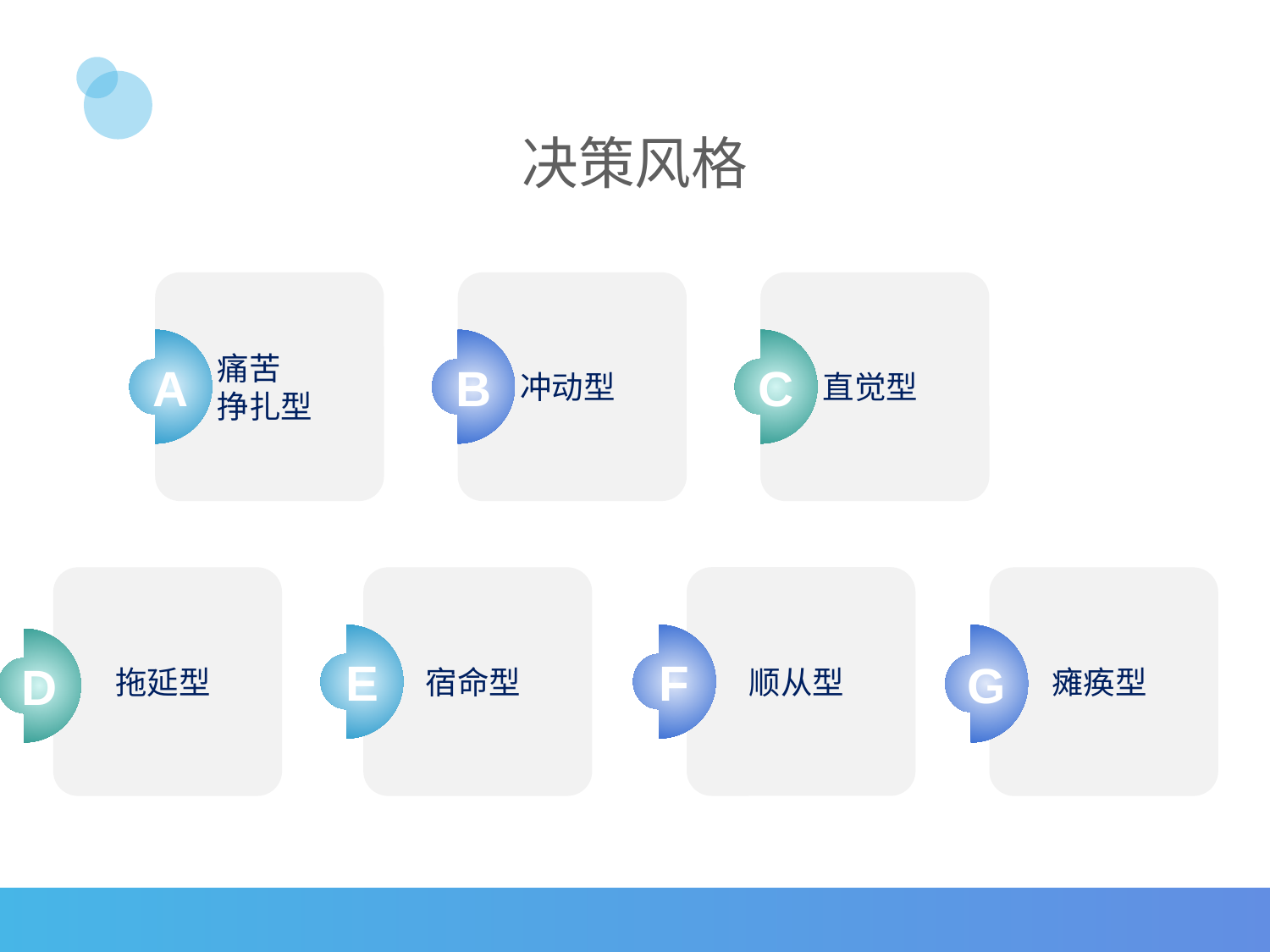

决策风格
痛苦
挣扎型
冲动型
直觉型
A
B
C
顺从型
拖延型
宿命型
瘫痪型
E
F
G
D